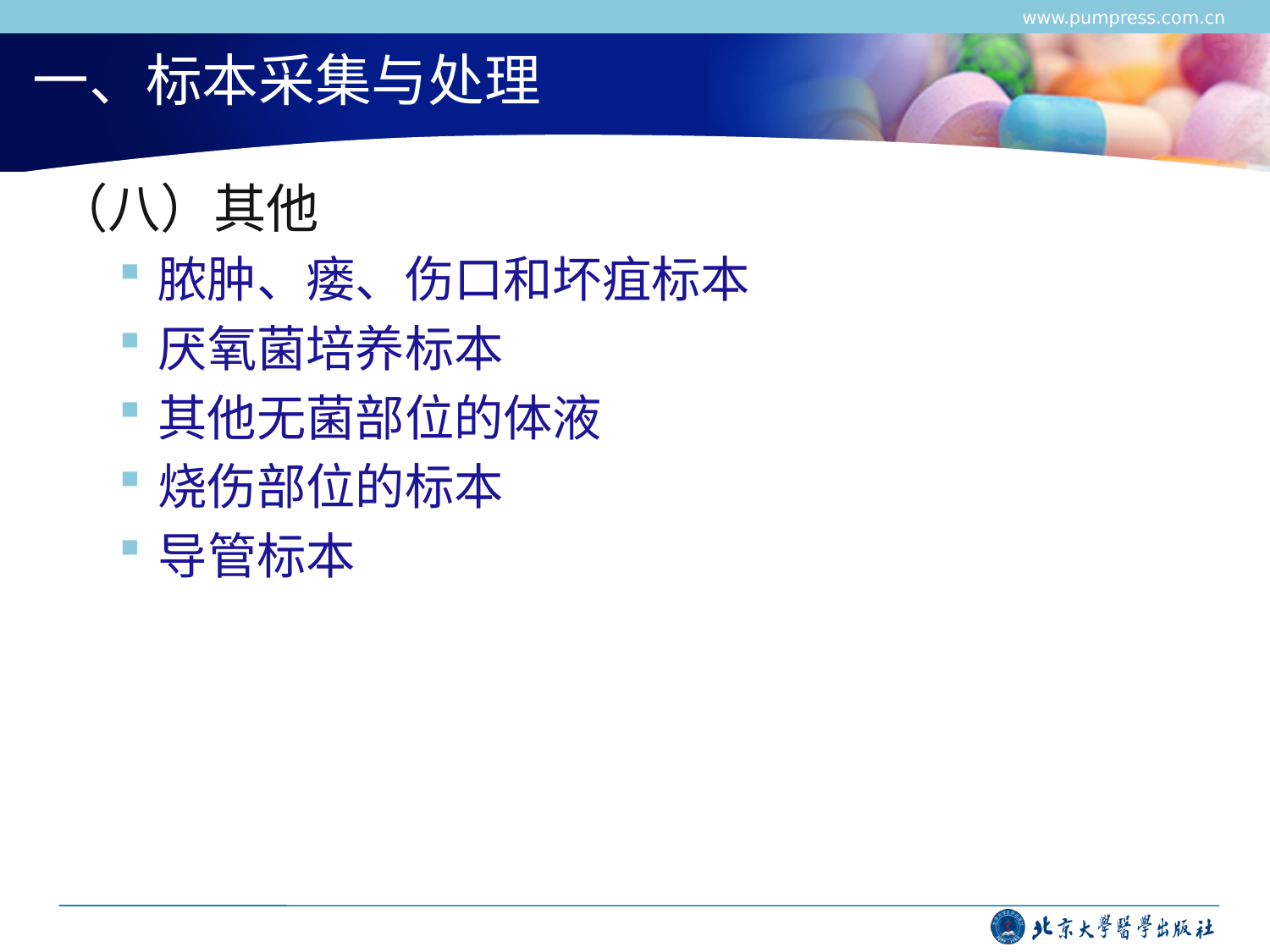

www.pumpress.com.cn
# 一、标本采集与处理
（八）其他
脓肿、瘘、伤口和坏疽标本
厌氧菌培养标本
其他无菌部位的体液
烧伤部位的标本
导管标本